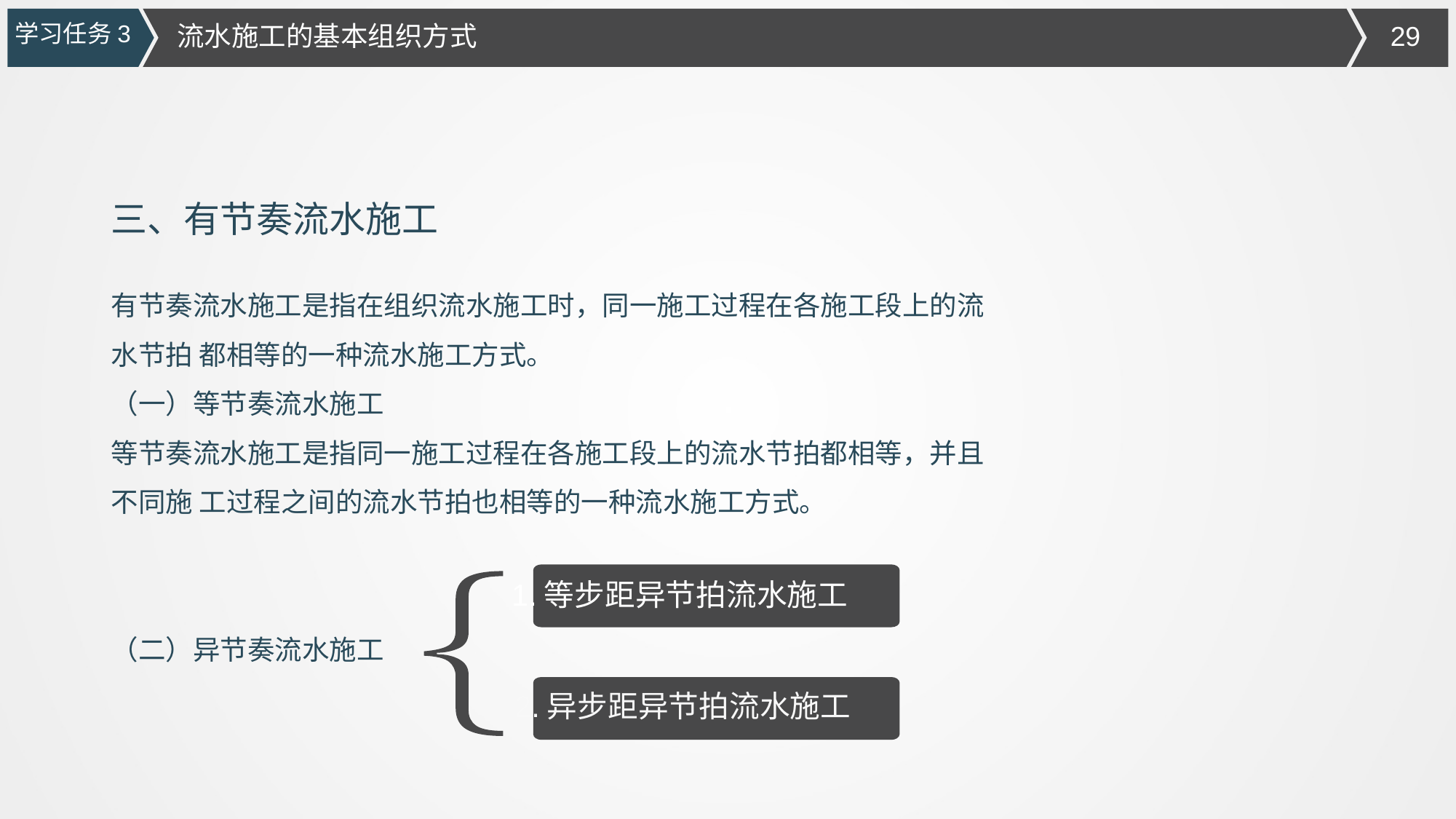

学习任务3
流水施工的基本组织方式
三、有节奏流水施工
有节奏流水施工是指在组织流水施工时，同一施工过程在各施工段上的流水节拍 都相等的一种流水施工方式。
（一）等节奏流水施工
等节奏流水施工是指同一施工过程在各施工段上的流水节拍都相等，并且不同施 工过程之间的流水节拍也相等的一种流水施工方式。

（二）异节奏流水施工

1.等步距异节拍流水施工

2.异步距异节拍流水施工